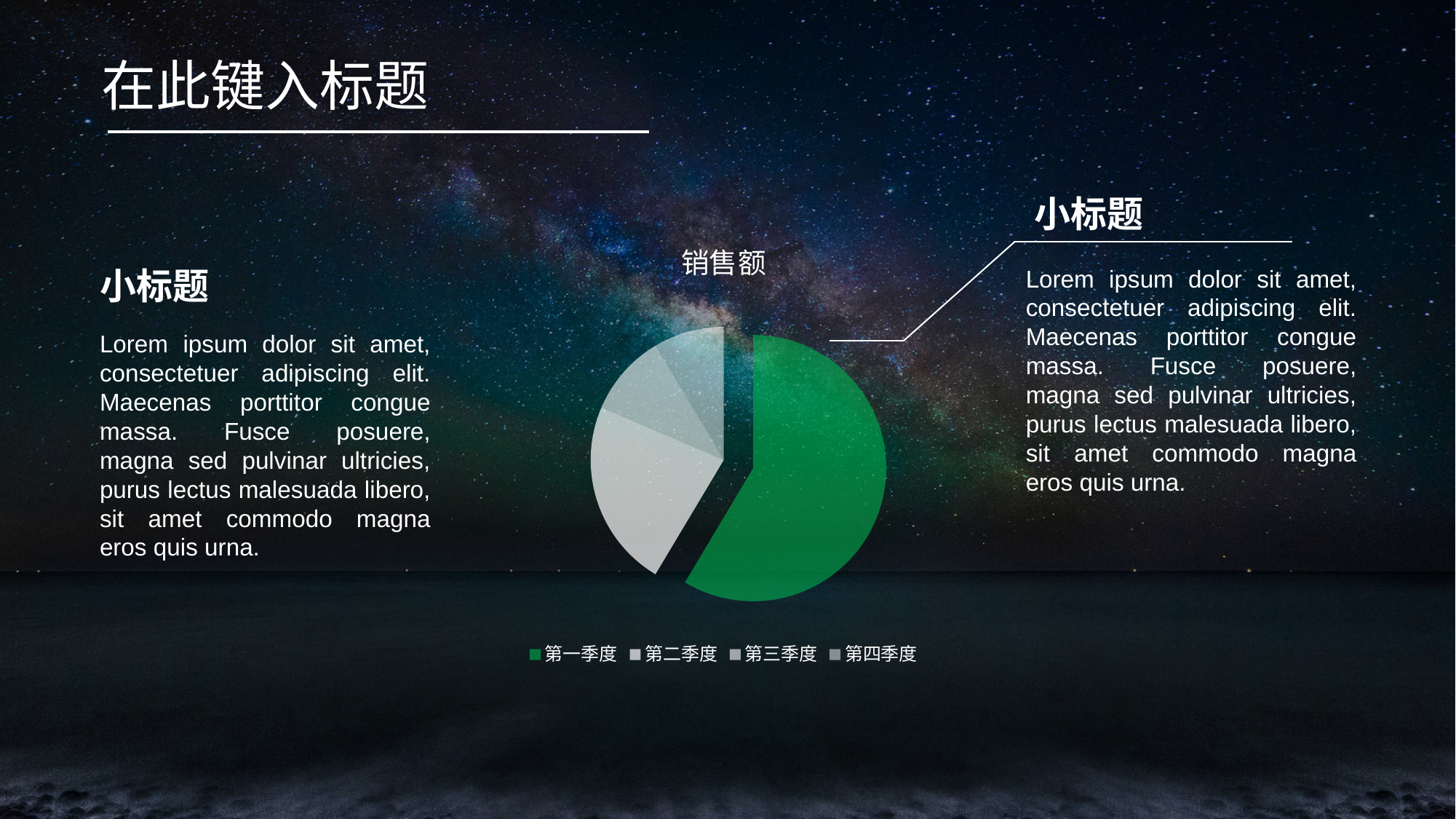

在此键入标题
小标题

### Chart:

| Category | 销售额 |
|---|---|
| 第一季度 | 8.2 |
| 第二季度 | 3.2 |
| 第三季度 | 1.4 |
| 第四季度 | 1.2 |
小标题
Lorem ipsum dolor sit amet, consectetuer adipiscing elit. Maecenas porttitor congue massa. Fusce posuere, magna sed pulvinar ultricies, purus lectus malesuada libero, sit amet commodo magna eros quis urna.
Lorem ipsum dolor sit amet, consectetuer adipiscing elit. Maecenas porttitor congue massa. Fusce posuere, magna sed pulvinar ultricies, purus lectus malesuada libero, sit amet commodo magna eros quis urna.